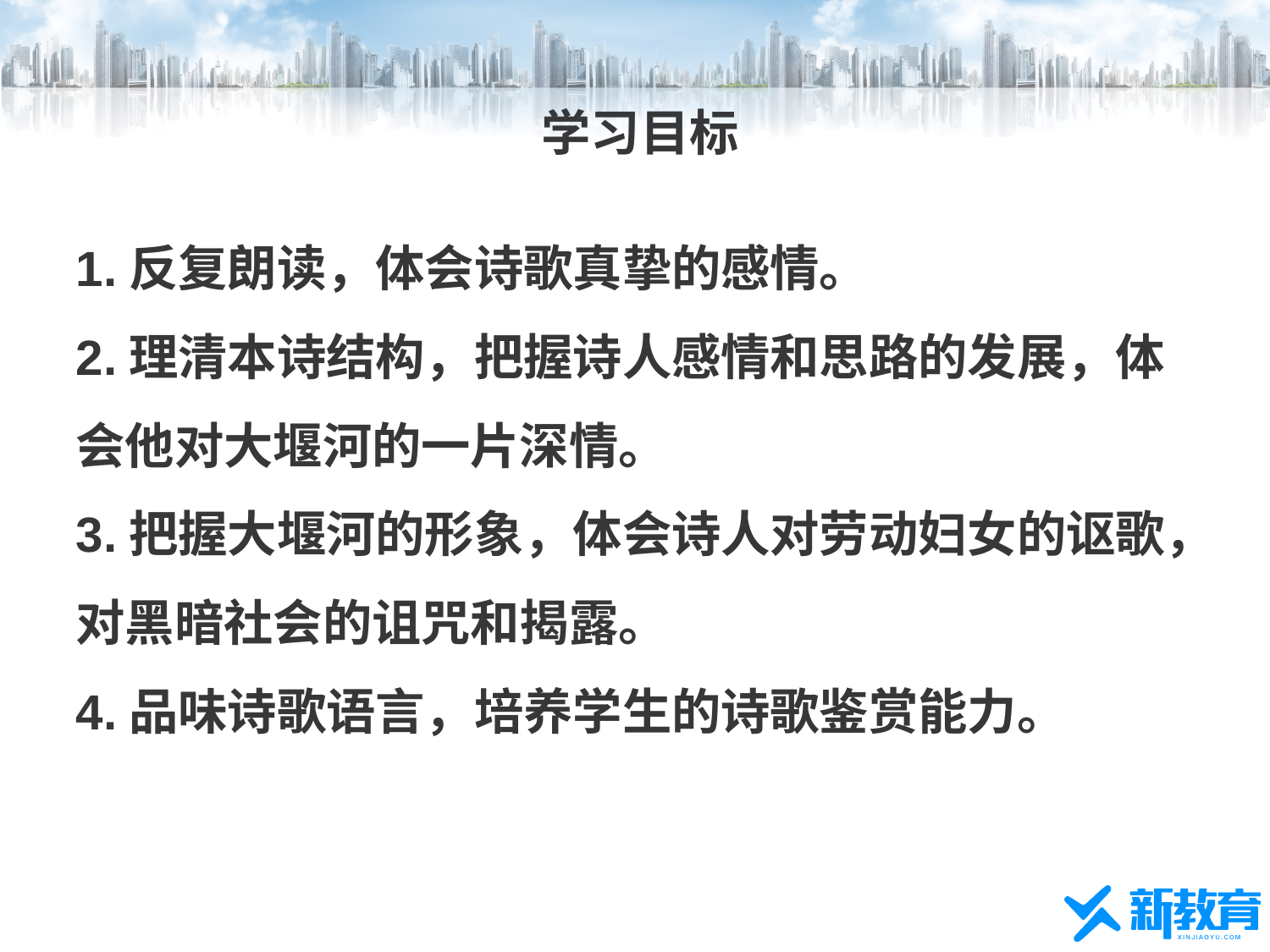

学习目标
1.反复朗读，体会诗歌真挚的感情。
2.理清本诗结构，把握诗人感情和思路的发展，体会他对大堰河的一片深情。
3.把握大堰河的形象，体会诗人对劳动妇女的讴歌，对黑暗社会的诅咒和揭露。
4.品味诗歌语言，培养学生的诗歌鉴赏能力。